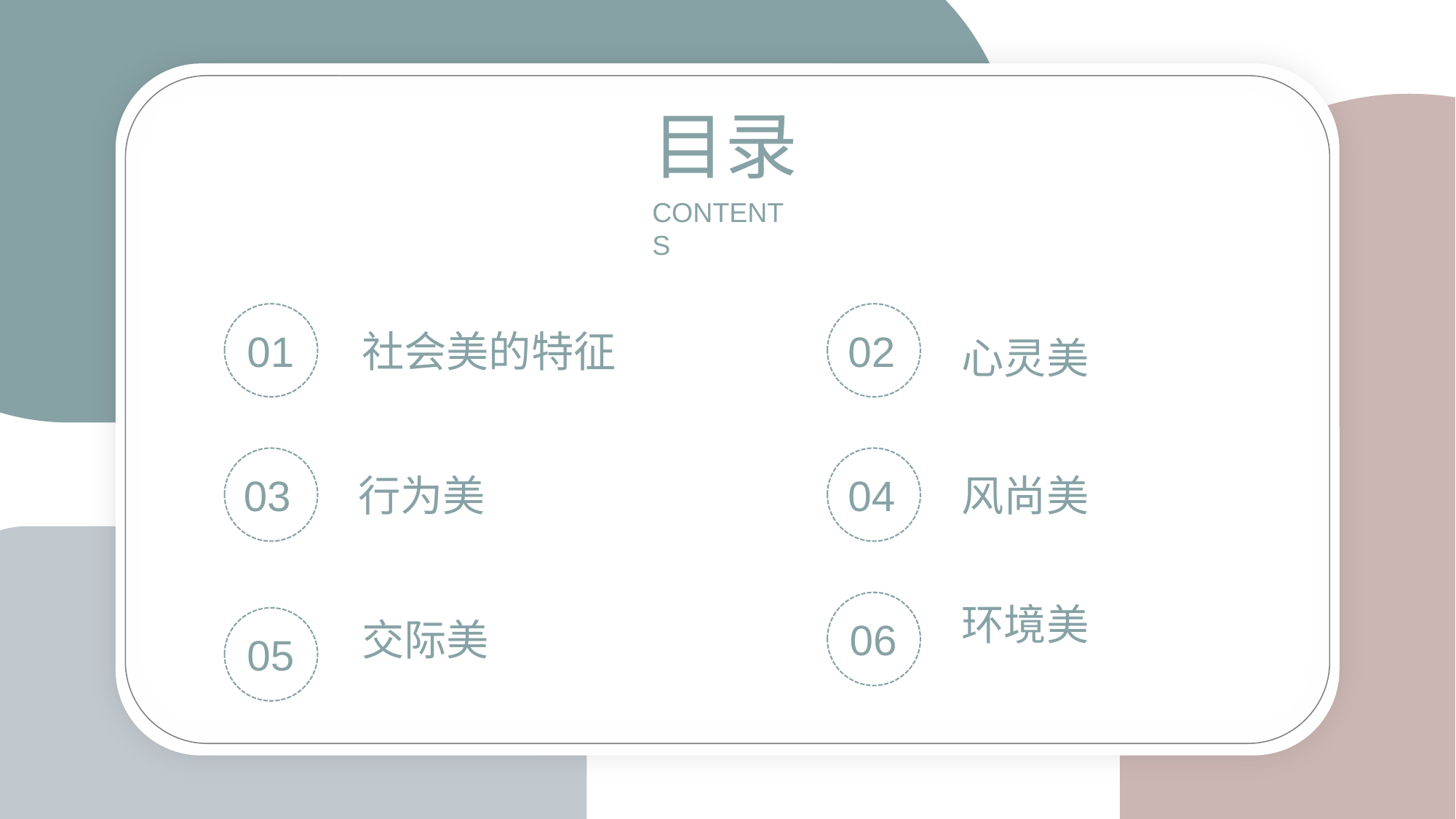

目录
CONTENTS

01
社会美的特征
02
心灵美

03
行为美
04
风尚美

环境美

交际美
06
05